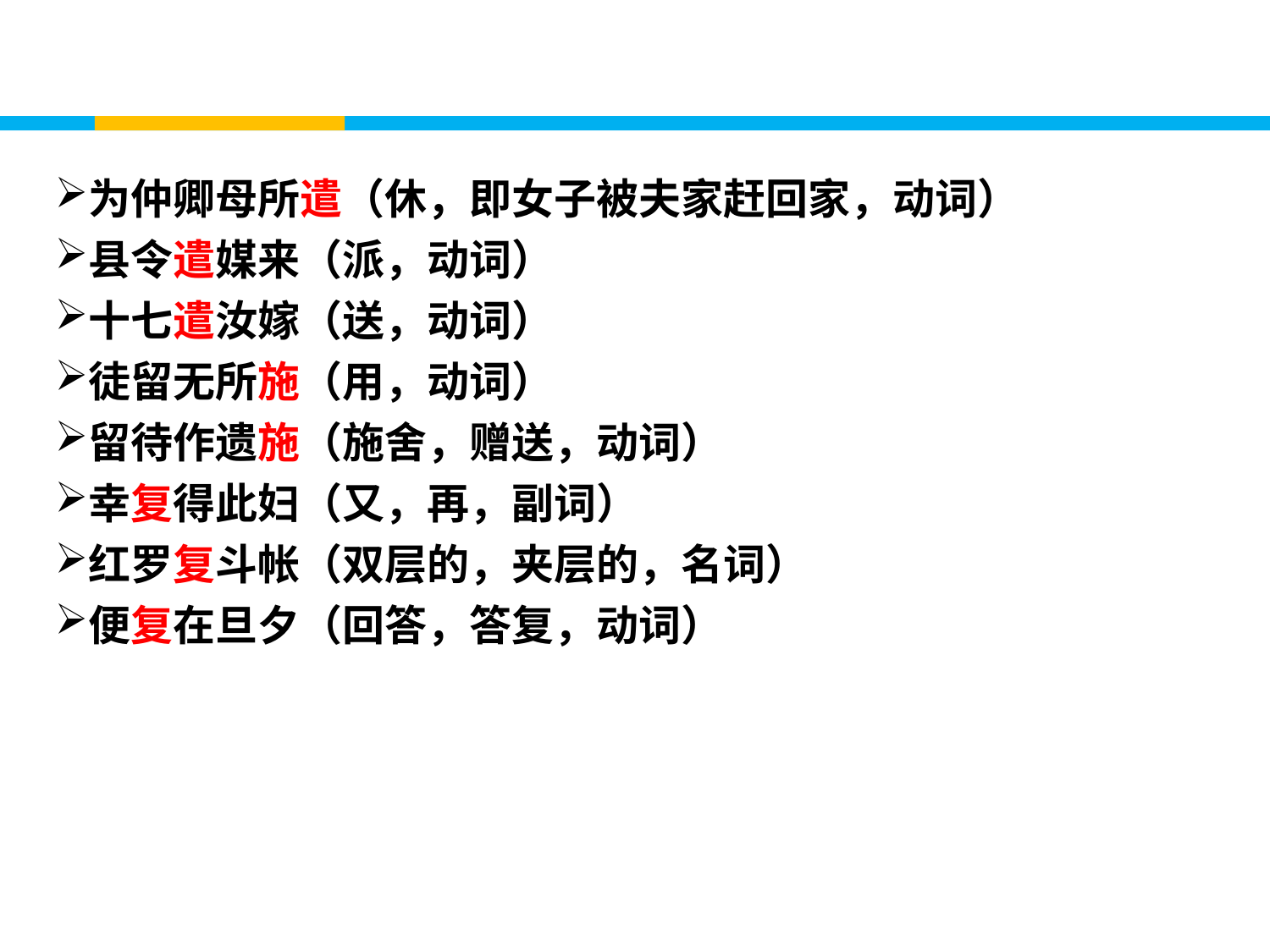

为仲卿母所遣（休，即女子被夫家赶回家，动词）
县令遣媒来（派，动词）
十七遣汝嫁（送，动词）
徒留无所施（用，动词）
留待作遗施（施舍，赠送，动词）
幸复得此妇（又，再，副词）
红罗复斗帐（双层的，夹层的，名词）
便复在旦夕（回答，答复，动词）